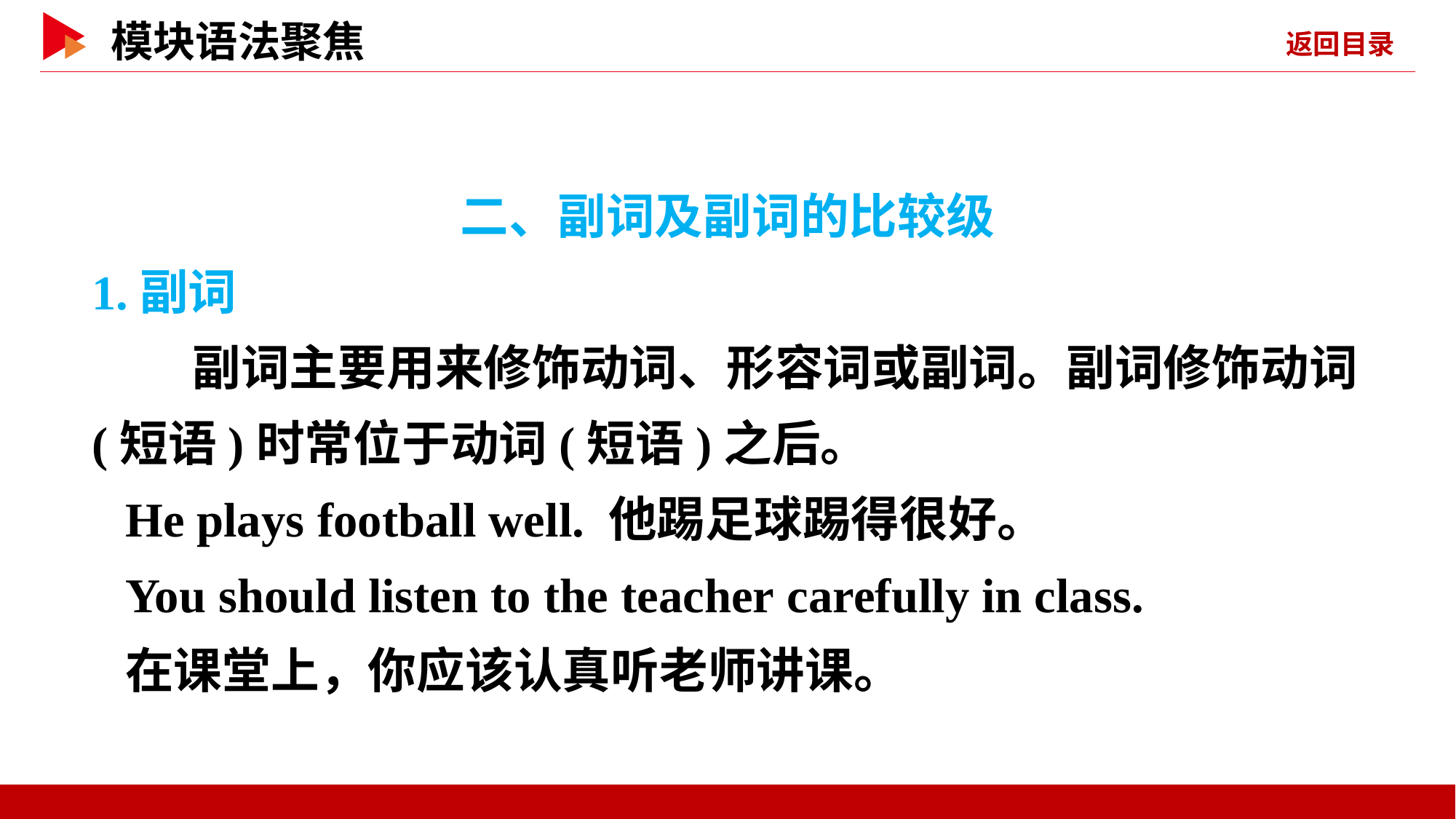

二、副词及副词的比较级
1.副词
     副词主要用来修饰动词、形容词或副词。副词修饰动词(短语)时常位于动词(短语)之后。
He plays football well. 他踢足球踢得很好。
You should listen to the teacher carefully in class.
在课堂上，你应该认真听老师讲课。